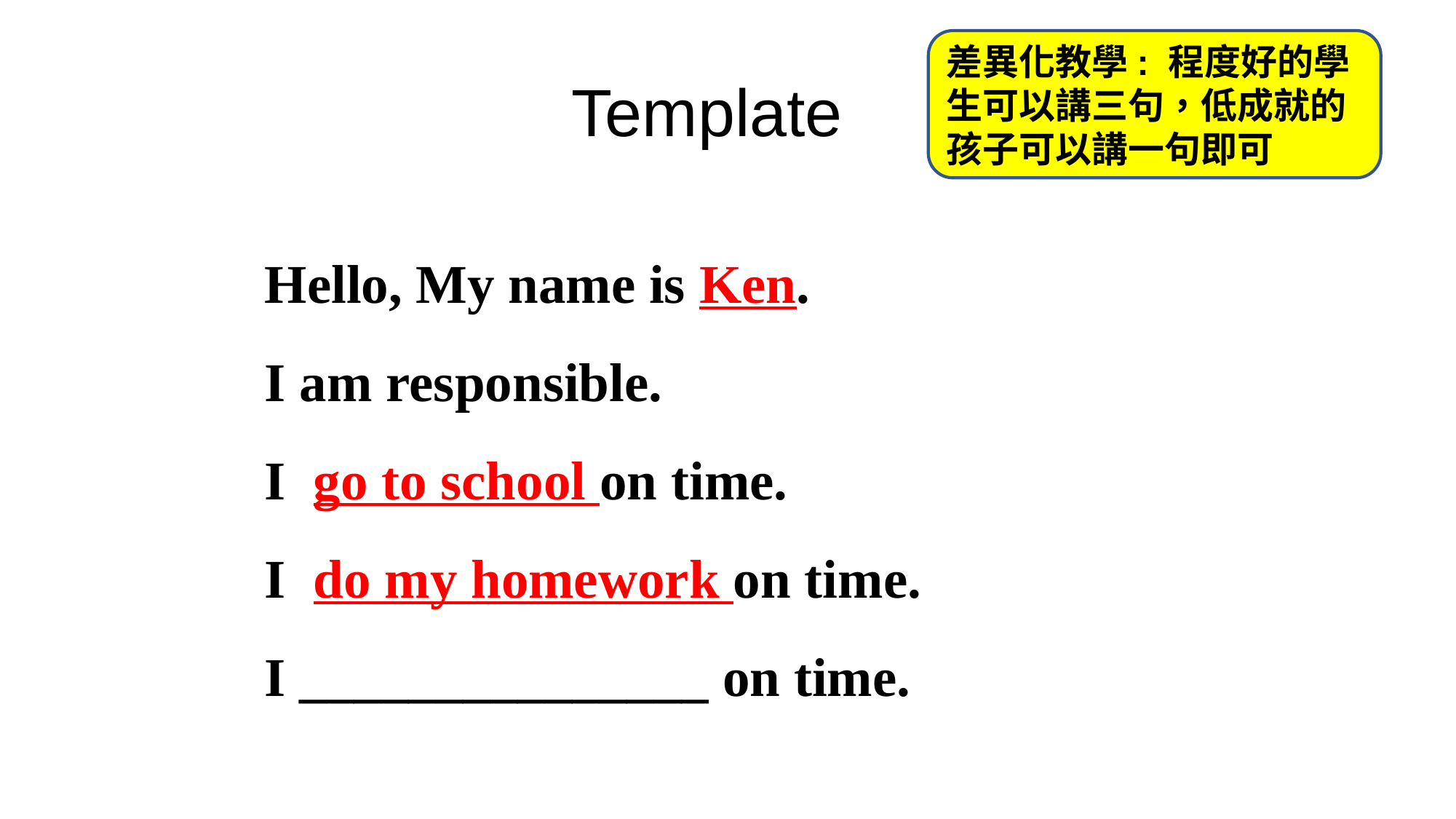

差異化教學: 程度好的學生可以講三句，低成就的孩子可以講一句即可
Template

Hello, My name is Ken.
I am responsible.
I  go to school on time.
I  do my homework on time.
I _______________ on time.